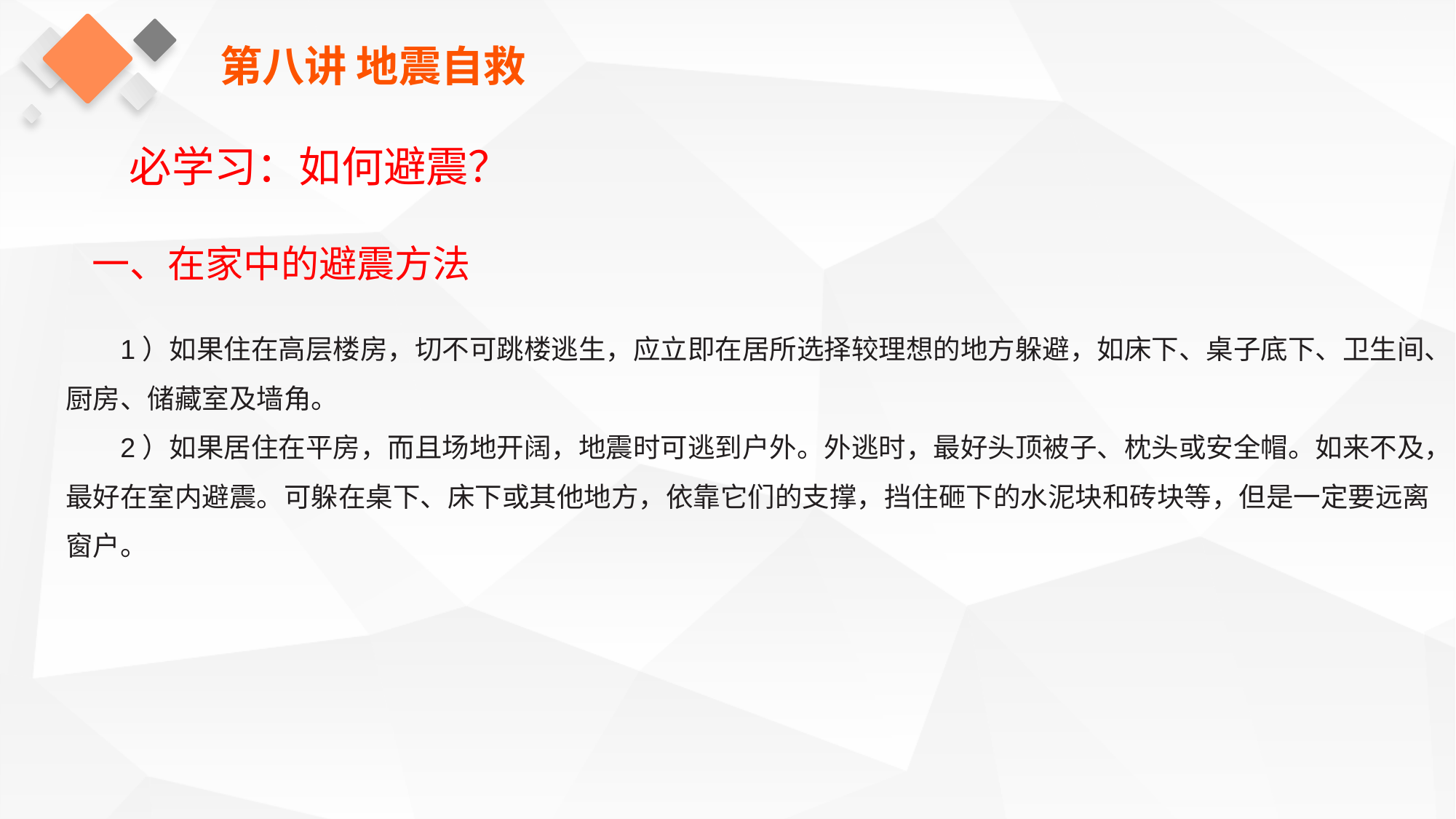

第八讲 地震自救
必学习：如何避震？
一、在家中的避震方法
1）如果住在高层楼房，切不可跳楼逃生，应立即在居所选择较理想的地方躲避，如床下、桌子底下、卫生间、厨房、储藏室及墙角。
2）如果居住在平房，而且场地开阔，地震时可逃到户外。外逃时，最好头顶被子、枕头或安全帽。如来不及，最好在室内避震。可躲在桌下、床下或其他地方，依靠它们的支撑，挡住砸下的水泥块和砖块等，但是一定要远离窗户。